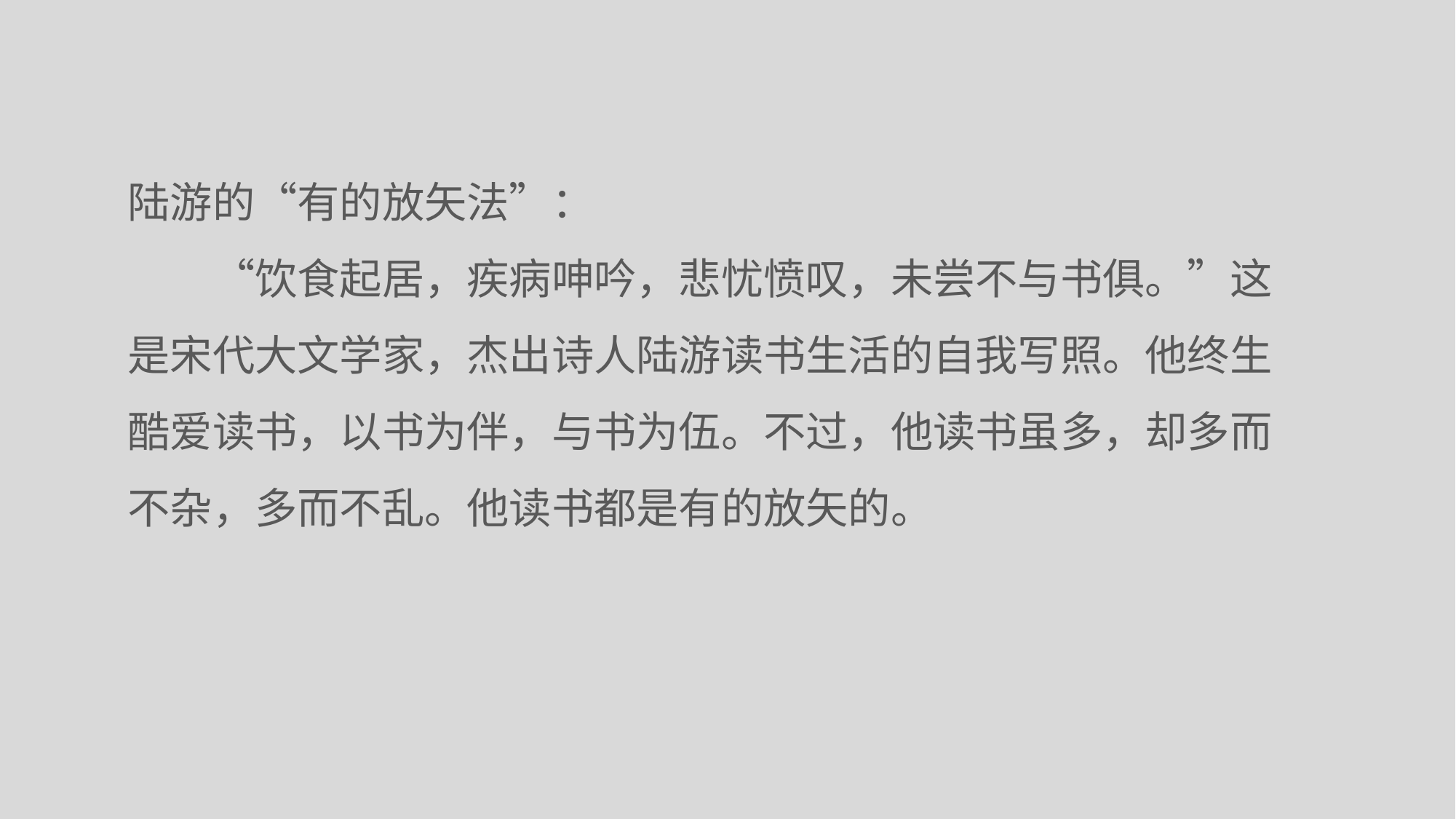

陆游的“有的放矢法”：
　　“饮食起居，疾病呻吟，悲忧愤叹，未尝不与书俱。”这是宋代大文学家，杰出诗人陆游读书生活的自我写照。他终生酷爱读书，以书为伴，与书为伍。不过，他读书虽多，却多而不杂，多而不乱。他读书都是有的放矢的。